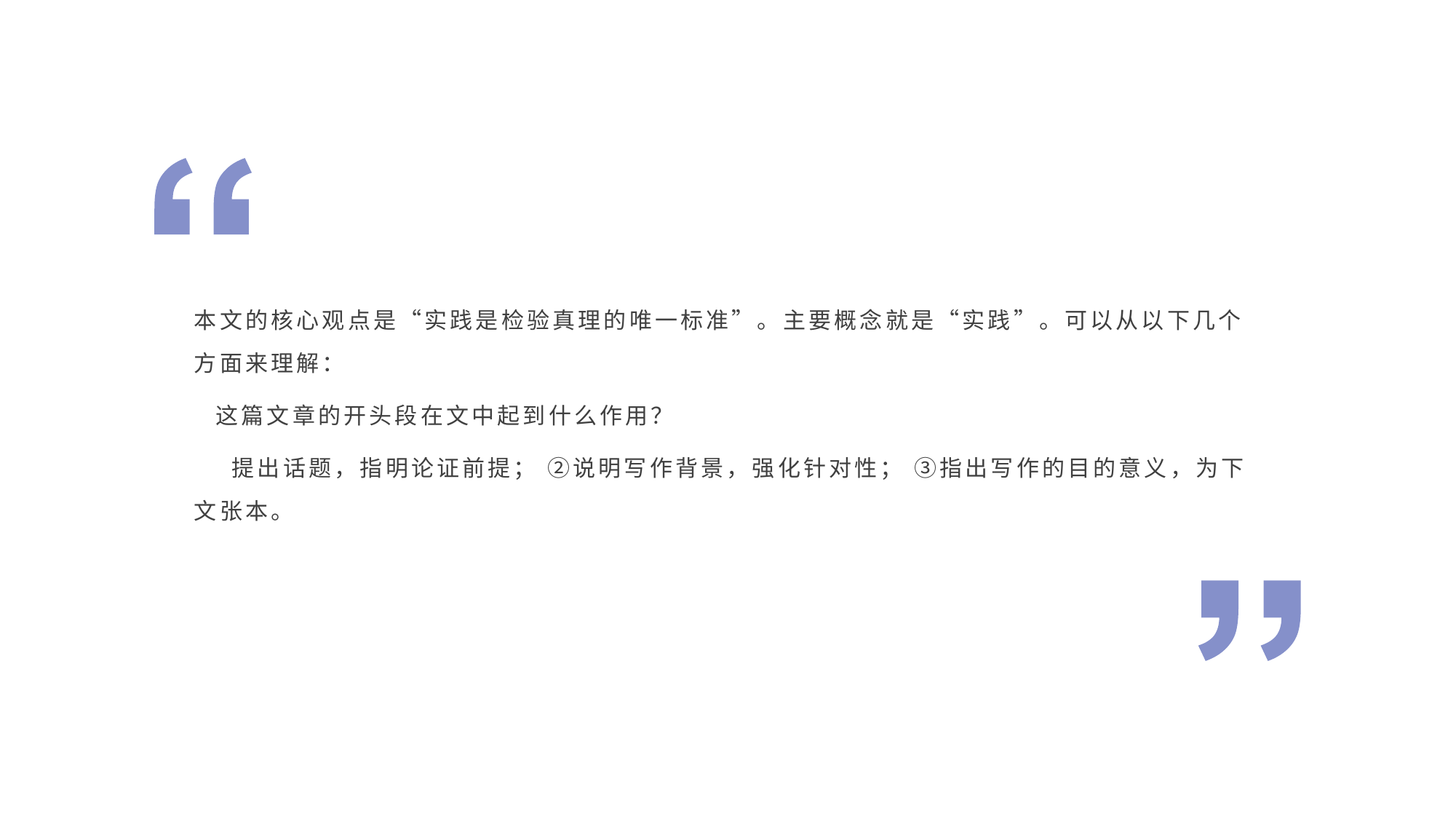

本文的核心观点是“实践是检验真理的唯一标准”。主要概念就是“实践”。可以从以下几个方面来理解：
  这篇文章的开头段在文中起到什么作用？
    提出话题，指明论证前提； ②说明写作背景，强化针对性； ③指出写作的目的意义，为下文张本。